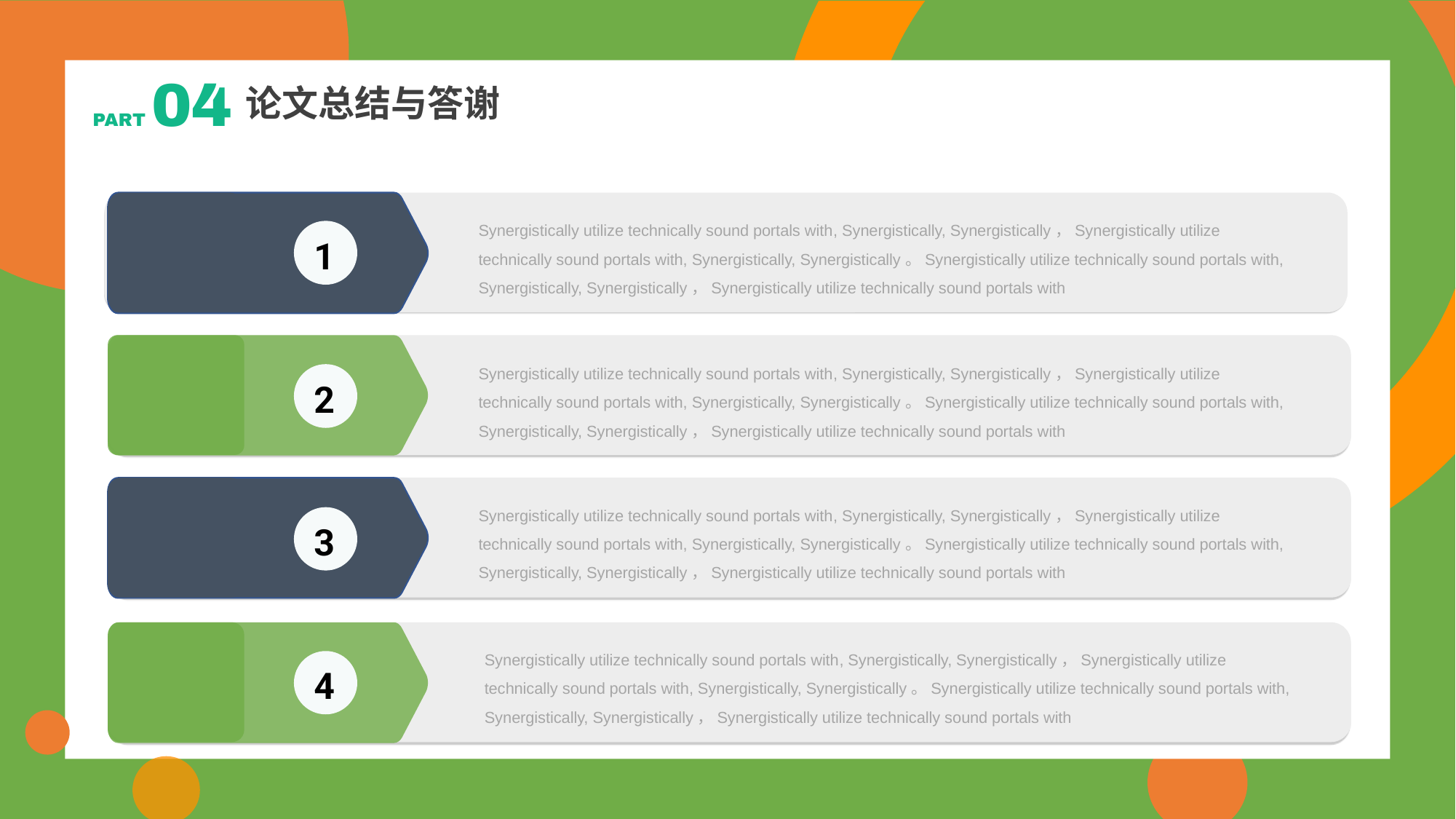

PART 04
论文总结与答谢

Synergistically utilize technically sound portals with, Synergistically, Synergistically，Synergistically utilize technically sound portals with, Synergistically, Synergistically。Synergistically utilize technically sound portals with, Synergistically, Synergistically，Synergistically utilize technically sound portals with

1

Synergistically utilize technically sound portals with, Synergistically, Synergistically，Synergistically utilize technically sound portals with, Synergistically, Synergistically。Synergistically utilize technically sound portals with, Synergistically, Synergistically，Synergistically utilize technically sound portals with

2

Synergistically utilize technically sound portals with, Synergistically, Synergistically，Synergistically utilize technically sound portals with, Synergistically, Synergistically。Synergistically utilize technically sound portals with, Synergistically, Synergistically，Synergistically utilize technically sound portals with

3

Synergistically utilize technically sound portals with, Synergistically, Synergistically，Synergistically utilize technically sound portals with, Synergistically, Synergistically。Synergistically utilize technically sound portals with, Synergistically, Synergistically，Synergistically utilize technically sound portals with

4